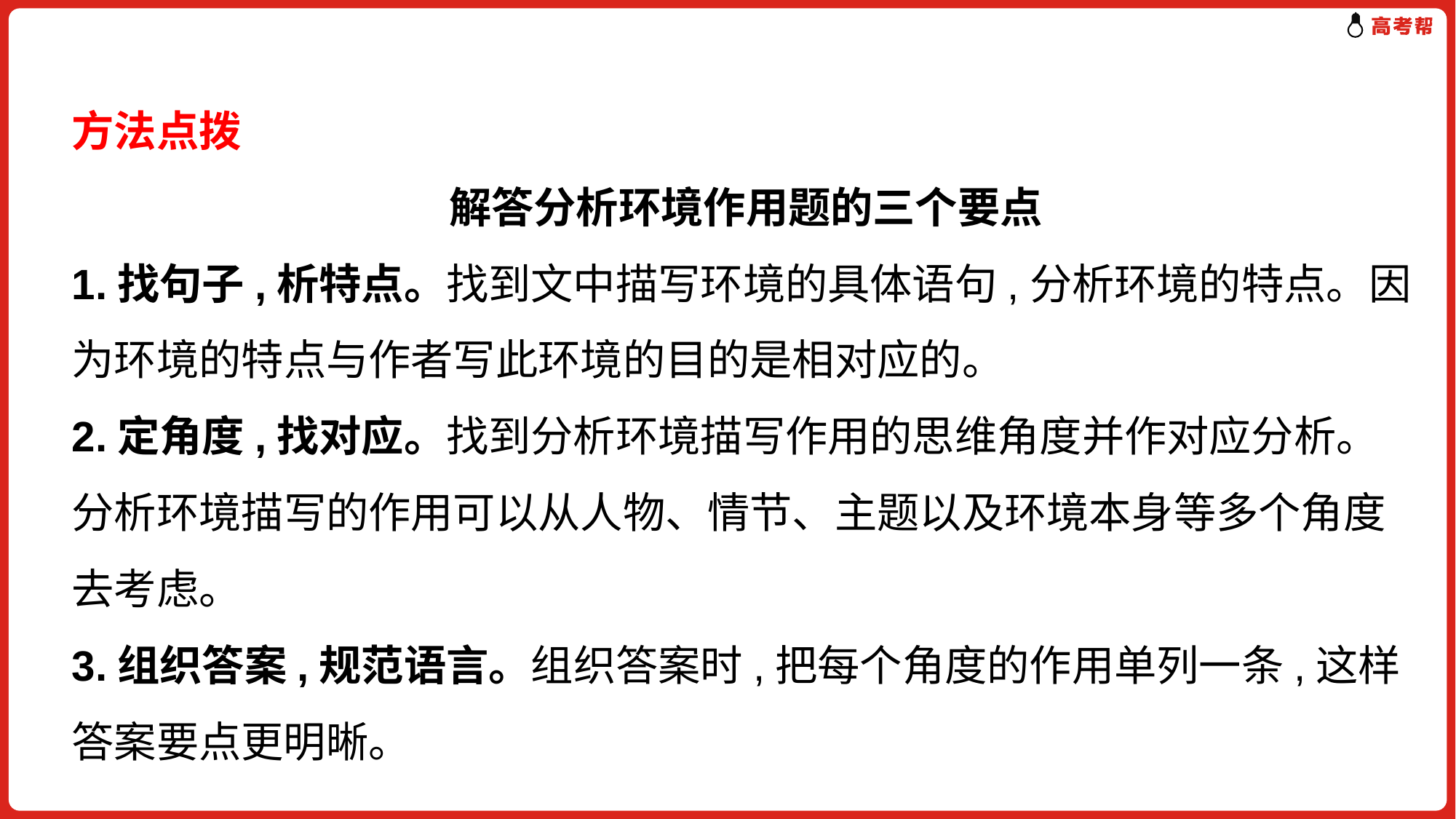

方法点拨
解答分析环境作用题的三个要点
1.找句子,析特点。找到文中描写环境的具体语句,分析环境的特点。因为环境的特点与作者写此环境的目的是相对应的。
2.定角度,找对应。找到分析环境描写作用的思维角度并作对应分析。分析环境描写的作用可以从人物、情节、主题以及环境本身等多个角度去考虑。
3.组织答案,规范语言。组织答案时,把每个角度的作用单列一条,这样答案要点更明晰。